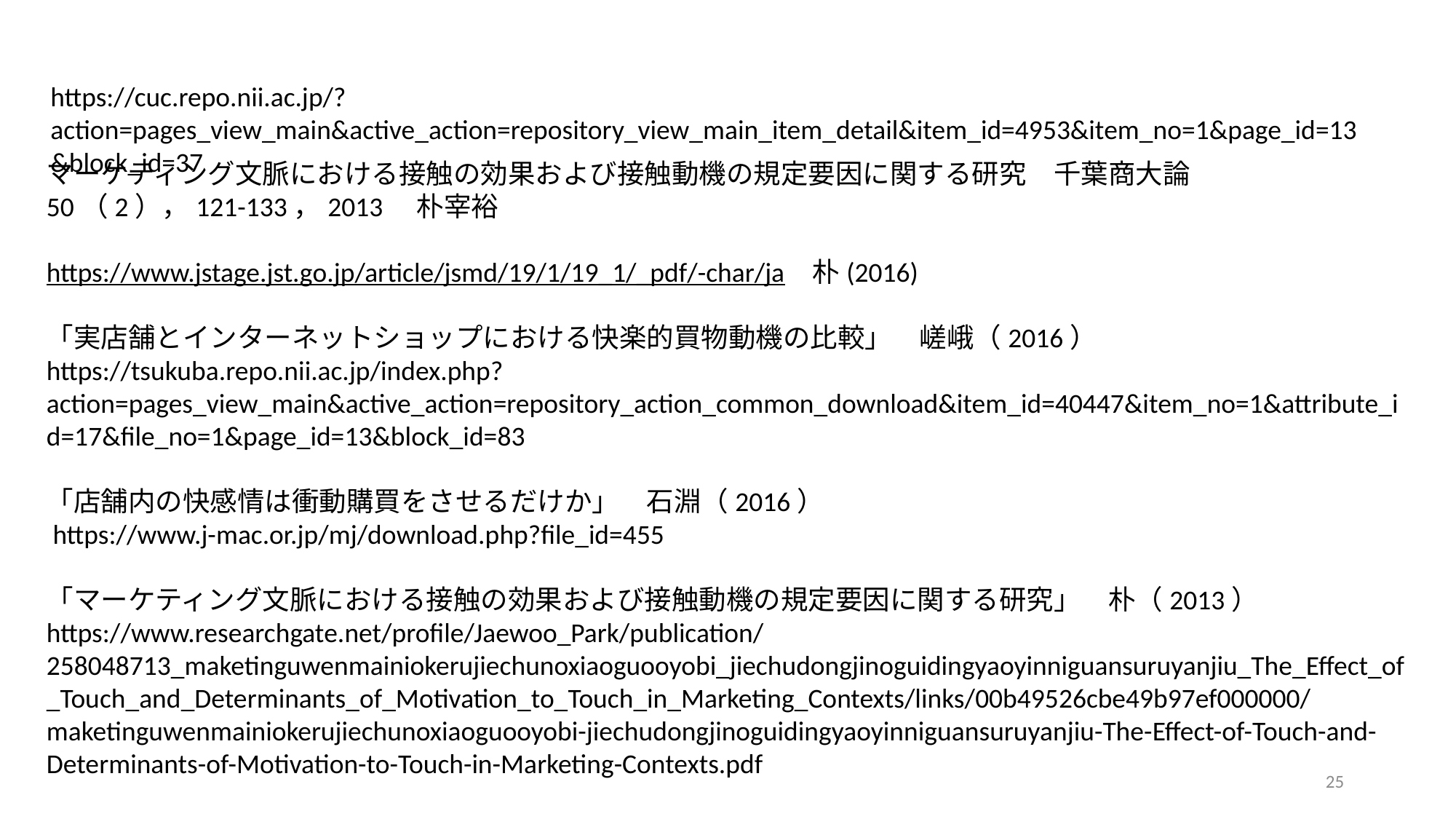

https://cuc.repo.nii.ac.jp/?action=pages_view_main&active_action=repository_view_main_item_detail&item_id=4953&item_no=1&page_id=13&block_id=37
マーケティング文脈における接触の効果および接触動機の規定要因に関する研究　千葉商大論　50（2），121-133，2013　朴宰裕

https://www.jstage.jst.go.jp/article/jsmd/19/1/19_1/_pdf/-char/ja　朴(2016)

「実店舗とインターネットショップにおける快楽的買物動機の比較」　嵯峨（2016）
https://tsukuba.repo.nii.ac.jp/index.php?action=pages_view_main&active_action=repository_action_common_download&item_id=40447&item_no=1&attribute_id=17&file_no=1&page_id=13&block_id=83

「店舗内の快感情は衝動購買をさせるだけか」　石淵（2016）
 https://www.j-mac.or.jp/mj/download.php?file_id=455

「マーケティング文脈における接触の効果および接触動機の規定要因に関する研究」　朴（2013）
https://www.researchgate.net/profile/Jaewoo_Park/publication/258048713_maketinguwenmainiokerujiechunoxiaoguooyobi_jiechudongjinoguidingyaoyinniguansuruyanjiu_The_Effect_of_Touch_and_Determinants_of_Motivation_to_Touch_in_Marketing_Contexts/links/00b49526cbe49b97ef000000/maketinguwenmainiokerujiechunoxiaoguooyobi-jiechudongjinoguidingyaoyinniguansuruyanjiu-The-Effect-of-Touch-and-Determinants-of-Motivation-to-Touch-in-Marketing-Contexts.pdf

25